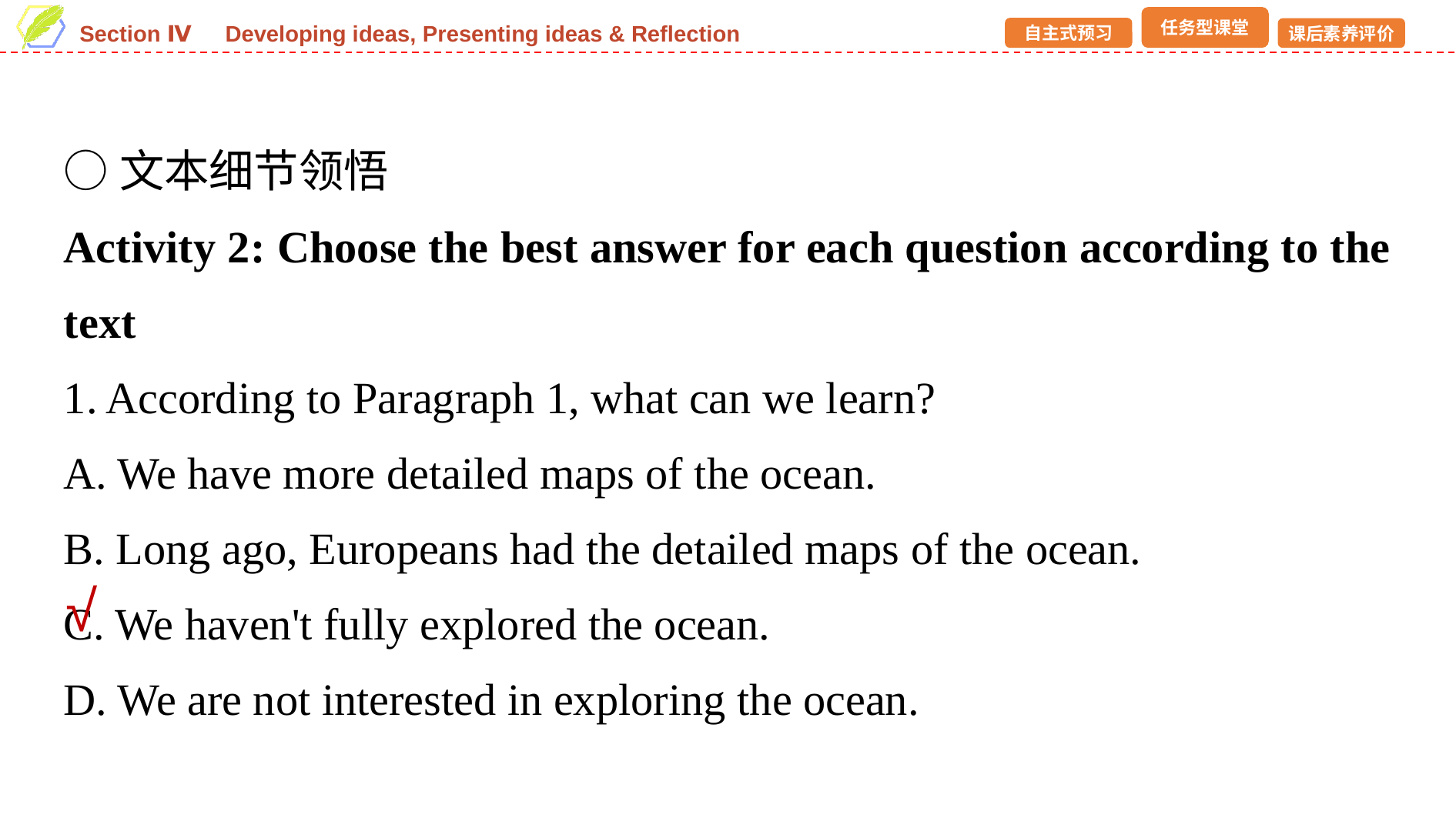

○文本细节领悟
Activity 2: Choose the best answer for each question according to the text
1. According to Paragraph 1, what can we learn?
A. We have more detailed maps of the ocean.
B. Long ago, Europeans had the detailed maps of the ocean.
C. We haven't fully explored the ocean.
D. We are not interested in exploring the ocean.
√